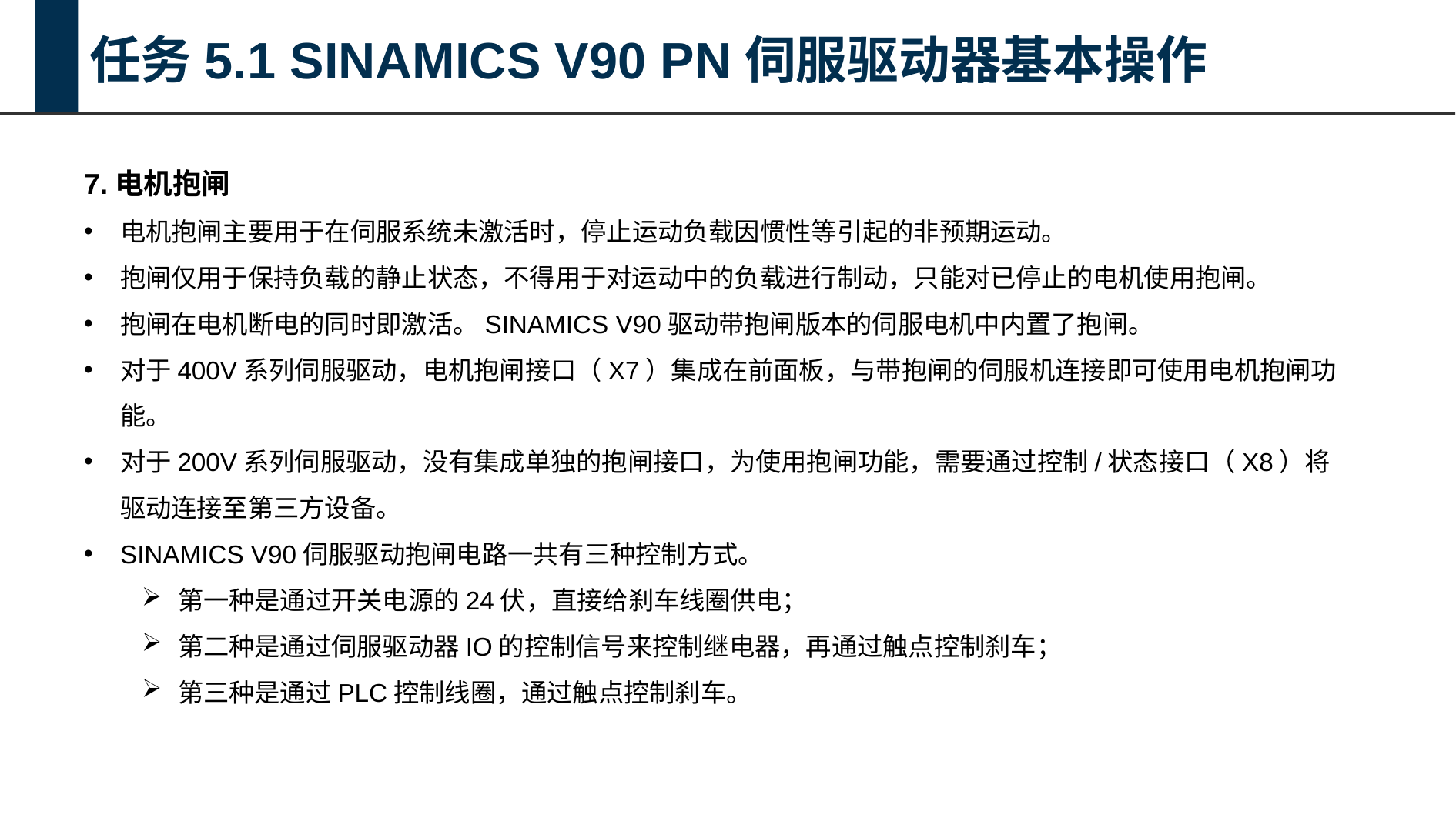

任务5.1 SINAMICS V90 PN伺服驱动器基本操作
7.电机抱闸
电机抱闸主要用于在伺服系统未激活时，停止运动负载因惯性等引起的非预期运动。
抱闸仅用于保持负载的静止状态，不得用于对运动中的负载进行制动，只能对已停止的电机使用抱闸。
抱闸在电机断电的同时即激活。SINAMICS V90驱动带抱闸版本的伺服电机中内置了抱闸。
对于400V系列伺服驱动，电机抱闸接口（X7）集成在前面板，与带抱闸的伺服机连接即可使用电机抱闸功能。
对于200V系列伺服驱动，没有集成单独的抱闸接口，为使用抱闸功能，需要通过控制/状态接口（X8）将驱动连接至第三方设备。
SINAMICS V90伺服驱动抱闸电路一共有三种控制方式。
第一种是通过开关电源的24伏，直接给刹车线圈供电；
第二种是通过伺服驱动器IO的控制信号来控制继电器，再通过触点控制刹车；
第三种是通过PLC控制线圈，通过触点控制刹车。